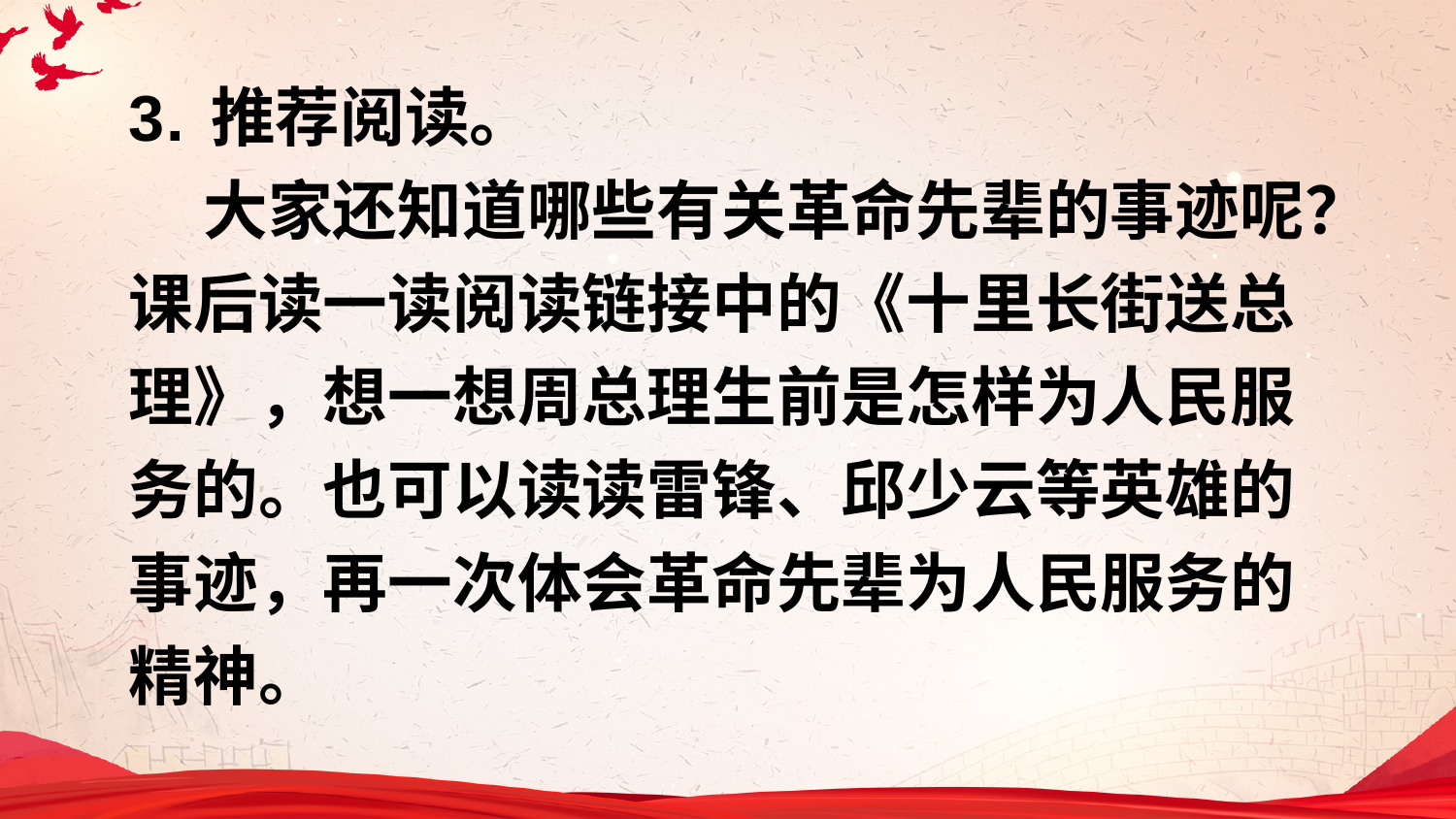

推荐阅读。
    大家还知道哪些有关革命先辈的事迹呢？课后读一读阅读链接中的《十里长街送总理》，想一想周总理生前是怎样为人民服务的。也可以读读雷锋、邱少云等英雄的事迹，再一次体会革命先辈为人民服务的精神。